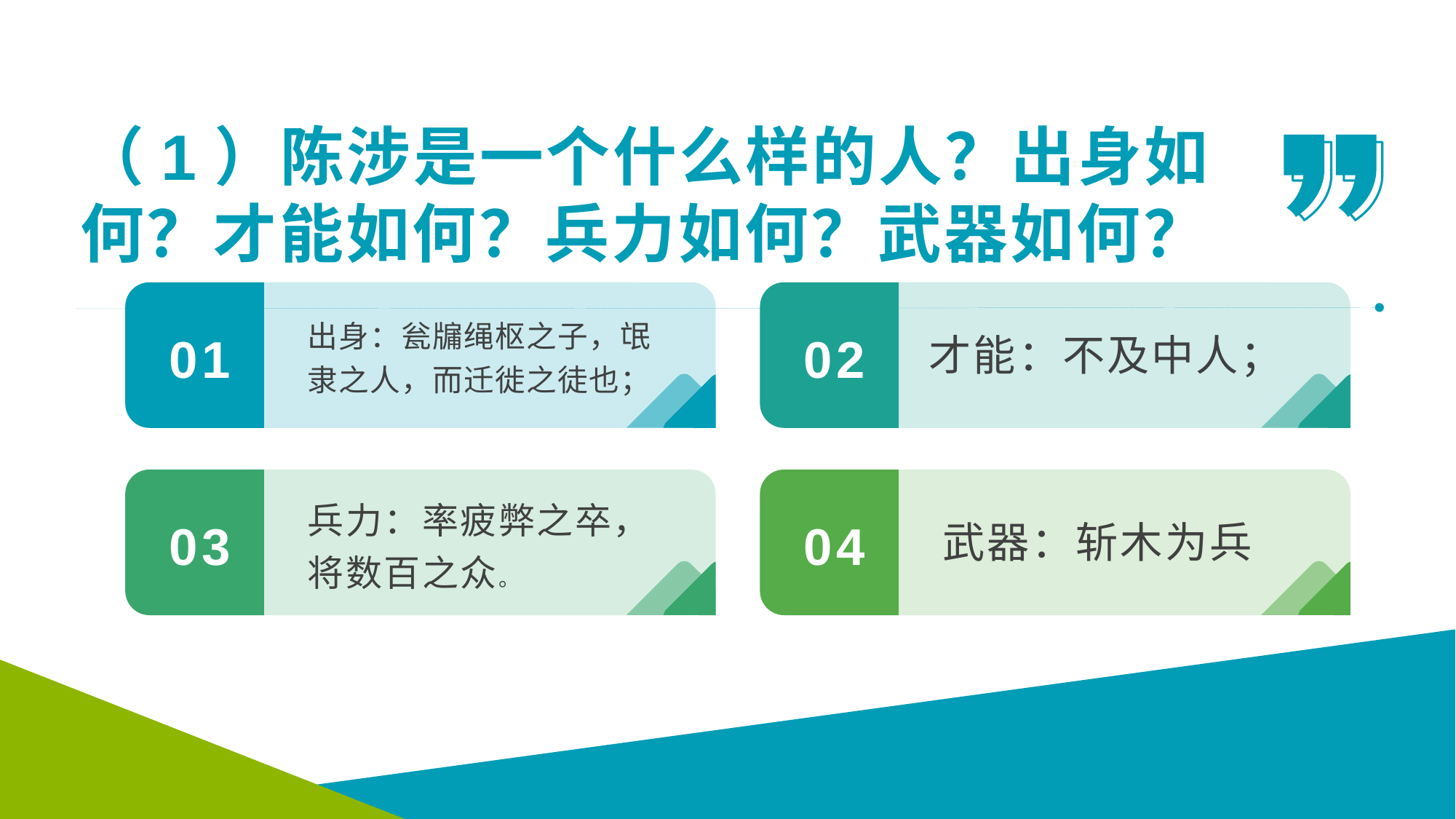

（1）陈涉是一个什么样的人？出身如何？才能如何？兵力如何？武器如何？

出身：瓮牖绳枢之子，氓隶之人，而迁徙之徒也；
才能：不及中人；
01
02

兵力：率疲弊之卒，将数百之众。
武器：斩木为兵
03
04